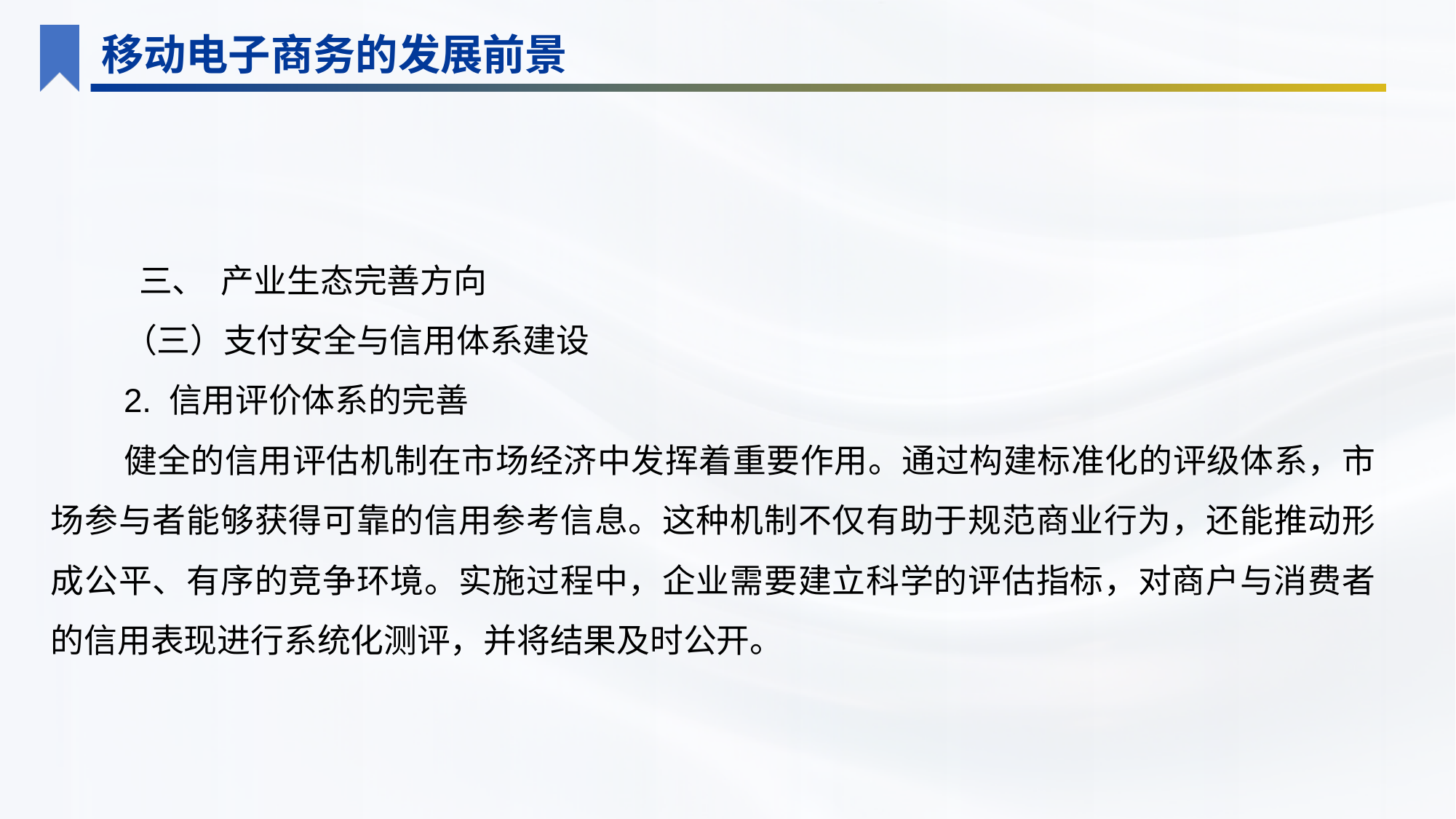

移动电子商务的发展前景
 三、  产业生态完善方向
（三）支付安全与信用体系建设
2. 信用评价体系的完善
健全的信用评估机制在市场经济中发挥着重要作用。通过构建标准化的评级体系，市场参与者能够获得可靠的信用参考信息。这种机制不仅有助于规范商业行为，还能推动形成公平、有序的竞争环境。实施过程中，企业需要建立科学的评估指标，对商户与消费者的信用表现进行系统化测评，并将结果及时公开。